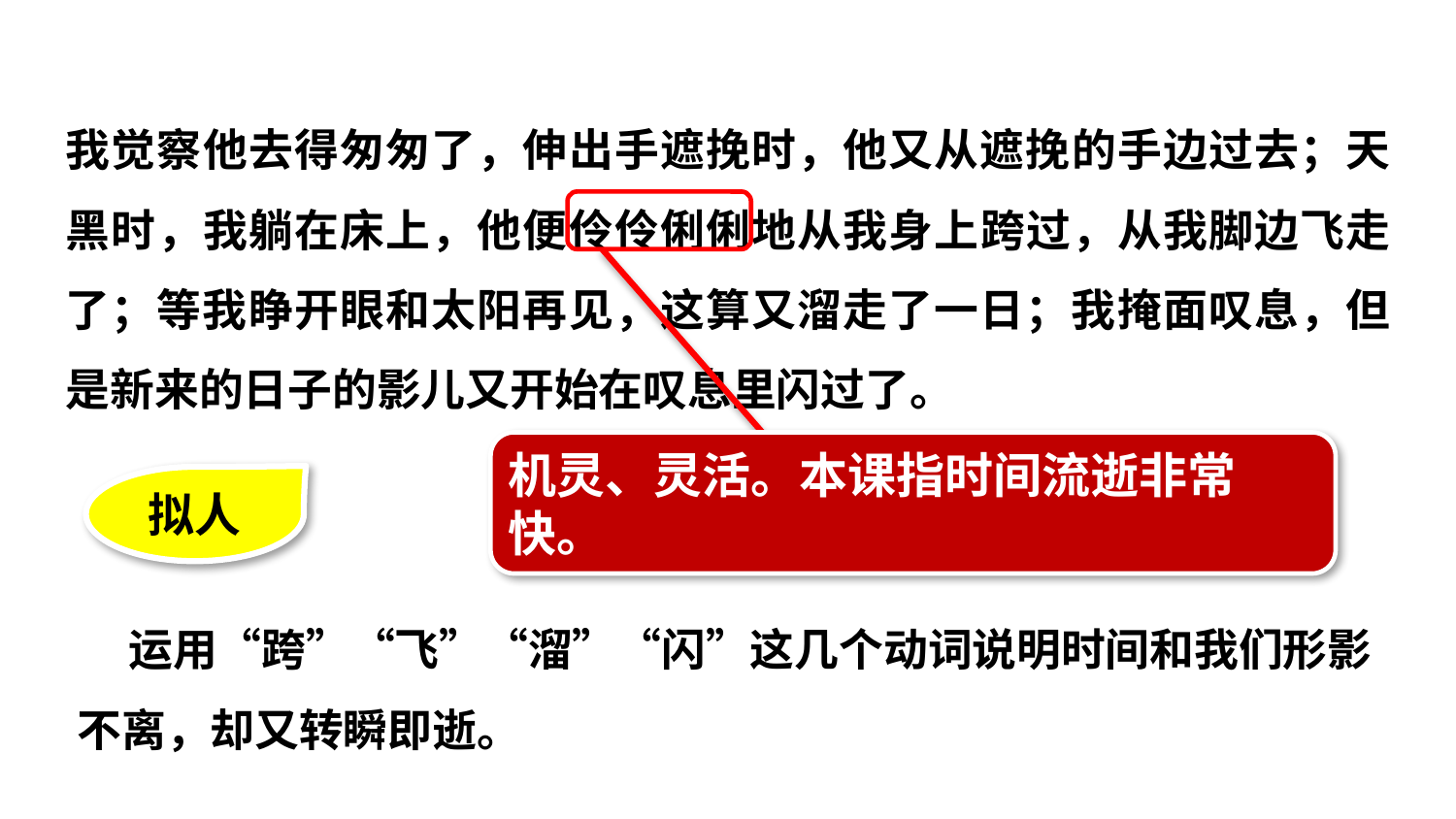

我觉察他去得匆匆了，伸出手遮挽时，他又从遮挽的手边过去；天黑时，我躺在床上，他便伶伶俐俐地从我身上跨过，从我脚边飞走了；等我睁开眼和太阳再见，这算又溜走了一日；我掩面叹息，但是新来的日子的影儿又开始在叹息里闪过了。

机灵、灵活。本课指时间流逝非常快。
拟人
    运用“跨”“飞”“溜”“闪”这几个动词说明时间和我们形影不离，却又转瞬即逝。